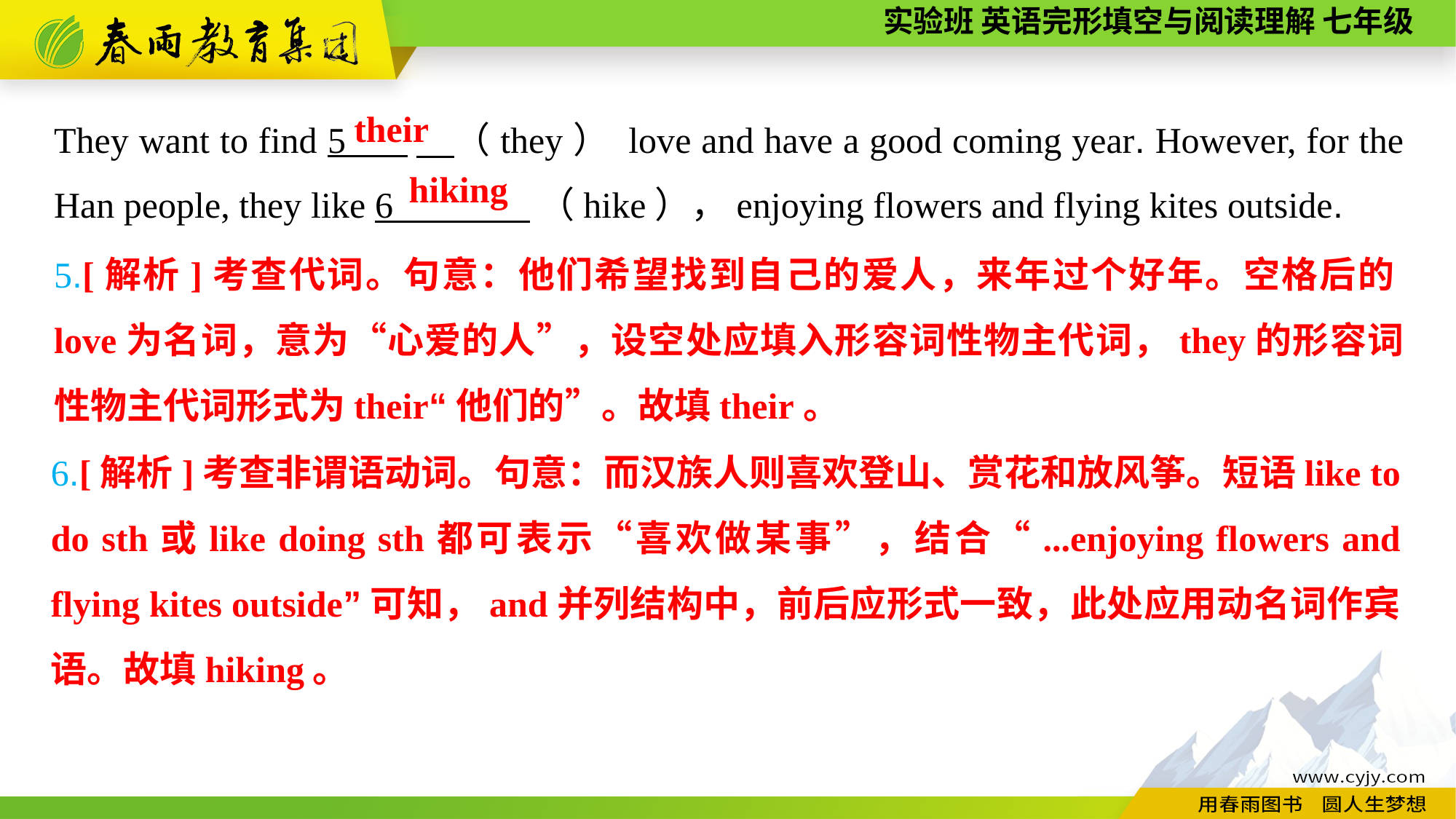

They want to find 5      　（they） love and have a good coming year. However, for the Han people, they like 6               （hike），enjoying flowers and flying kites outside.
their
hiking
5.[解析]考查代词。句意：他们希望找到自己的爱人，来年过个好年。空格后的love为名词，意为“心爱的人”，设空处应填入形容词性物主代词，they的形容词性物主代词形式为their“他们的”。故填their。
6.[解析]考查非谓语动词。句意：而汉族人则喜欢登山、赏花和放风筝。短语like to do sth或like doing sth都可表示“喜欢做某事”，结合“...enjoying flowers and flying kites outside”可知，and并列结构中，前后应形式一致，此处应用动名词作宾语。故填hiking。